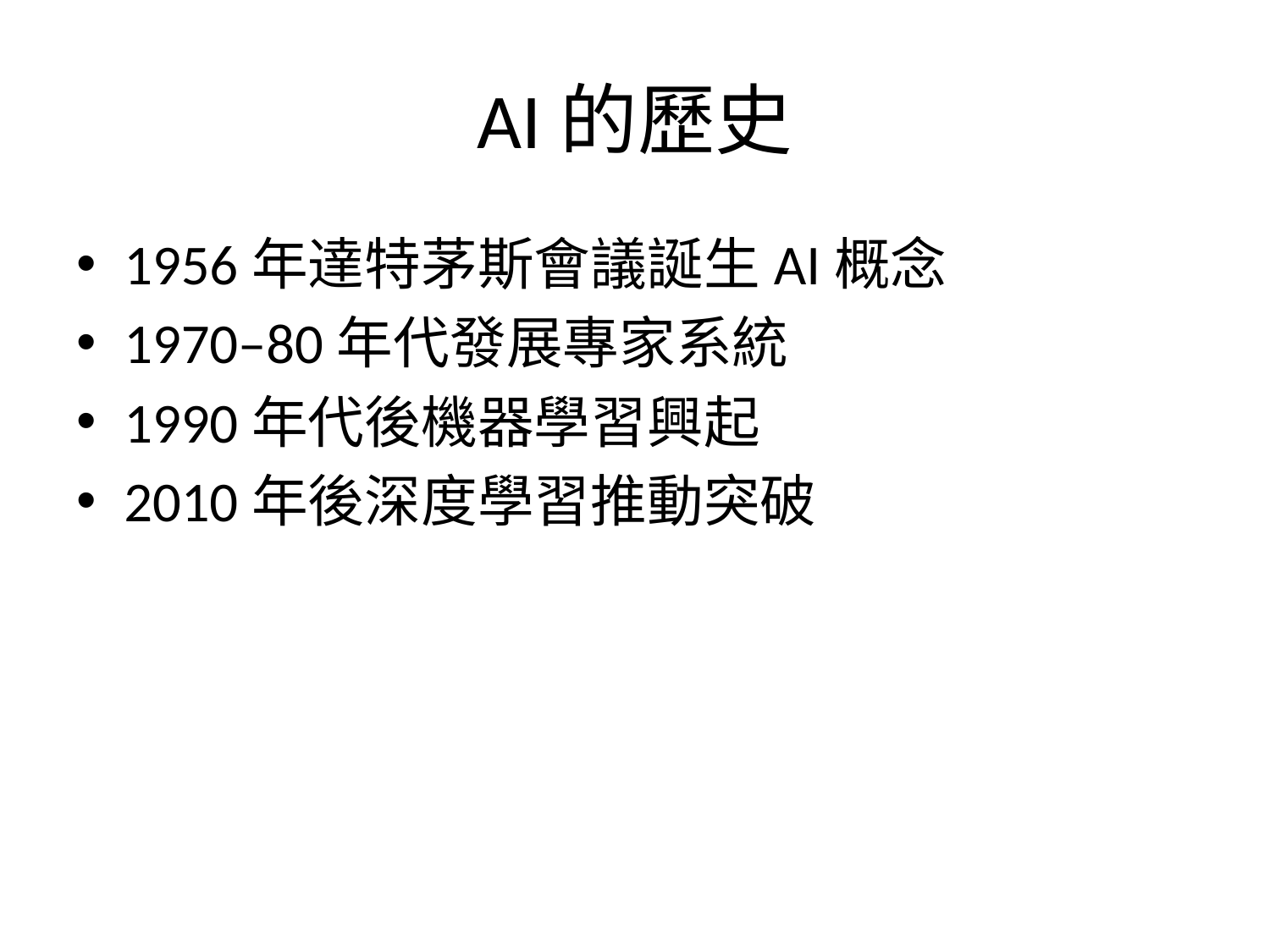

# AI的歷史
1956年達特茅斯會議誕生AI概念
1970–80年代發展專家系統
1990年代後機器學習興起
2010年後深度學習推動突破